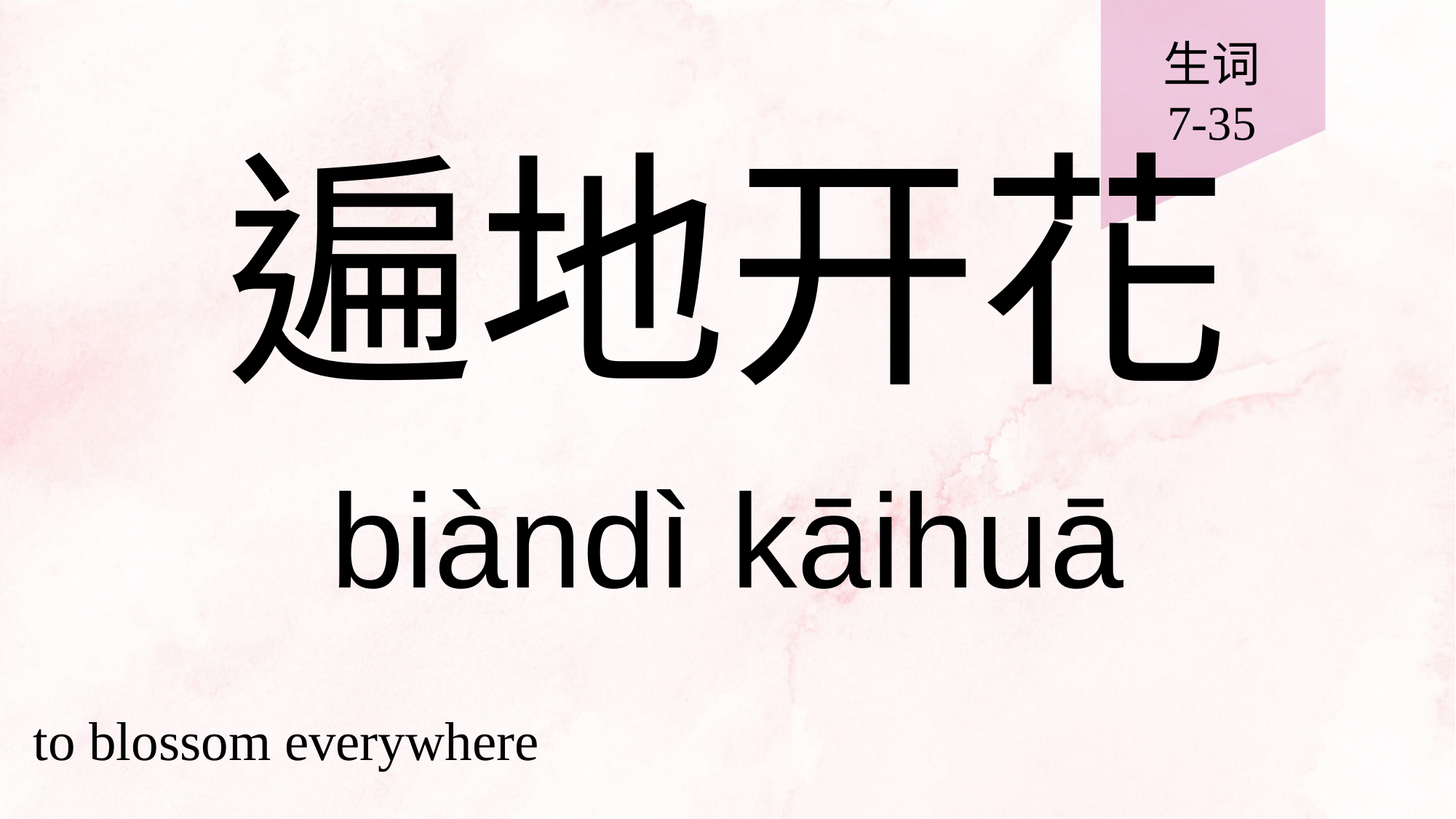

生词
7-35
# 遍地开花
biàndì kāihuā
to blossom everywhere